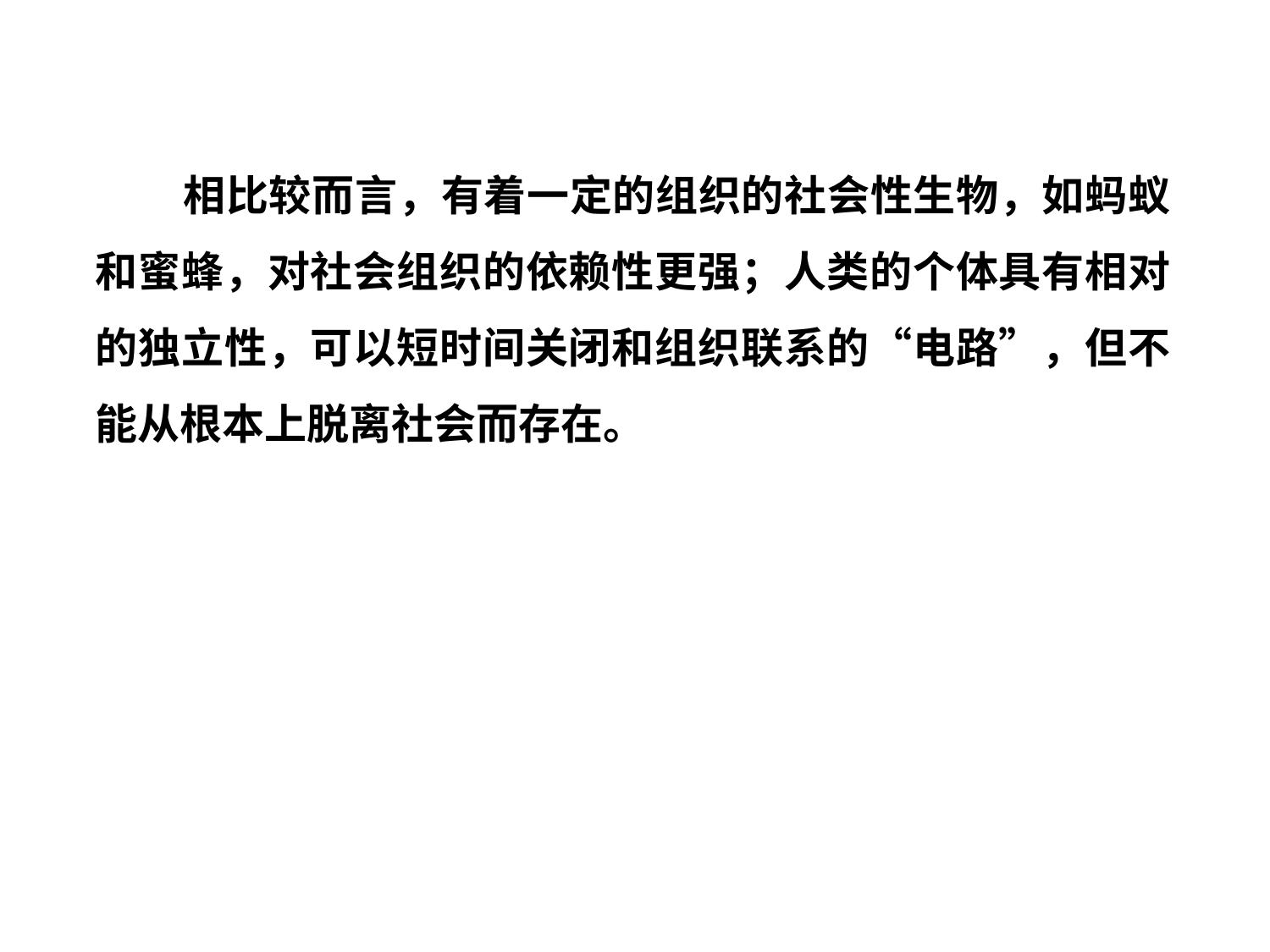

相比较而言，有着一定的组织的社会性生物，如蚂蚁和蜜蜂，对社会组织的依赖性更强；人类的个体具有相对的独立性，可以短时间关闭和组织联系的“电路”，但不能从根本上脱离社会而存在。